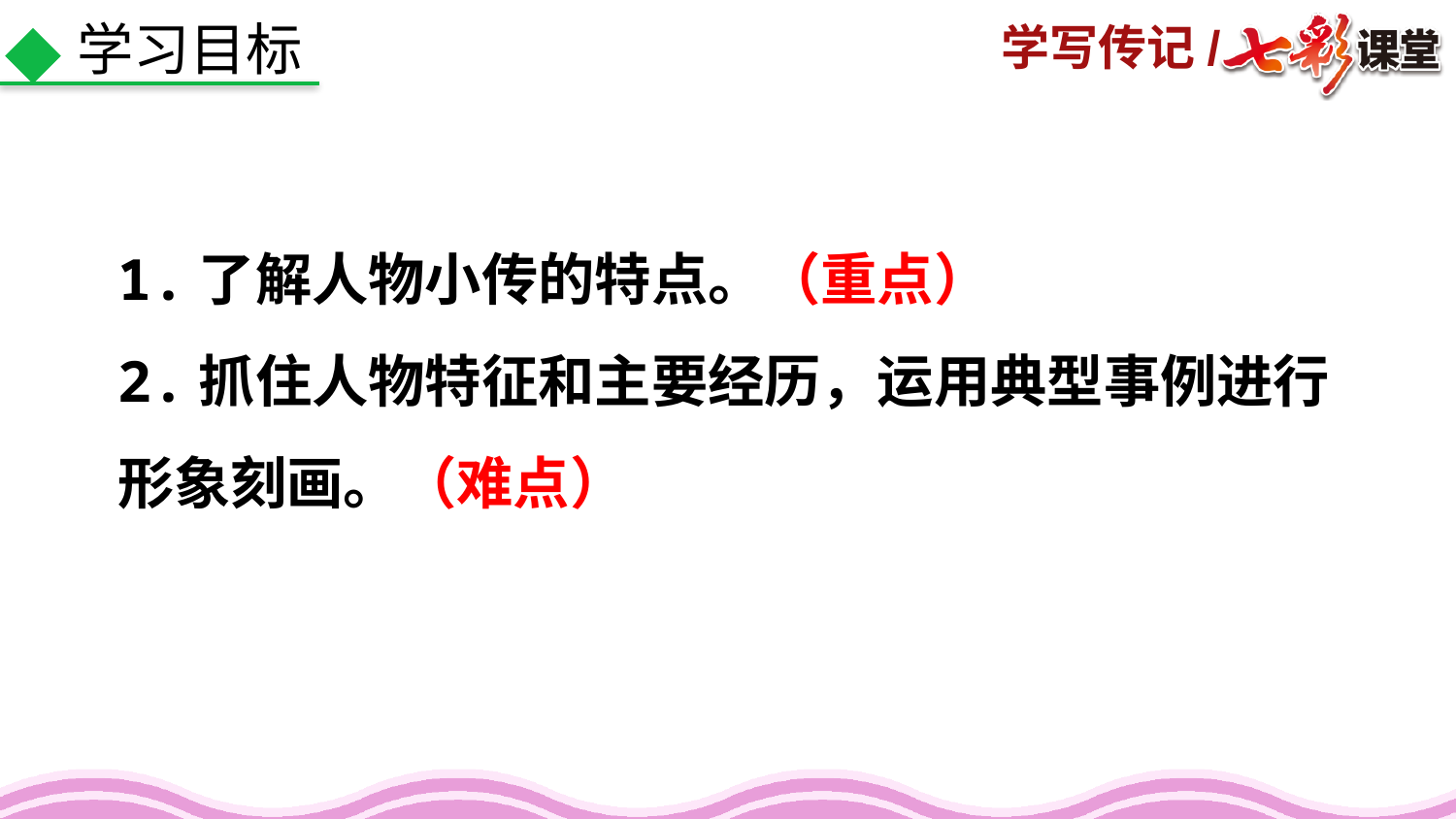

学习目标

1.了解人物小传的特点。（重点）
2.抓住人物特征和主要经历，运用典型事例进行形象刻画。（难点）